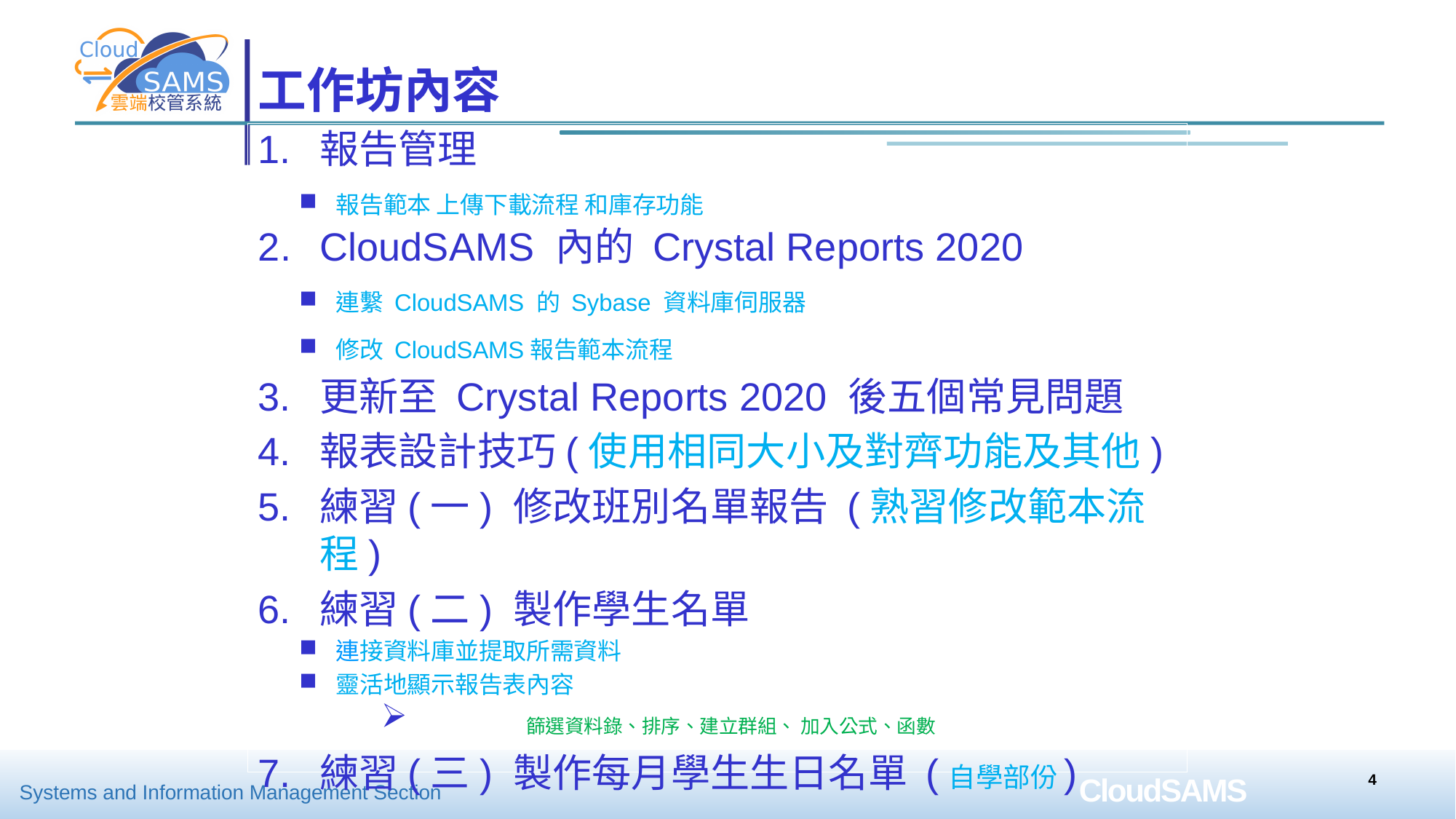

# 工作坊內容
報告管理
 報告範本 上傳下載流程 和庫存功能
CloudSAMS 內的 Crystal Reports 2020
 連繫 CloudSAMS 的 Sybase 資料庫伺服器
 修改 CloudSAMS報告範本流程
更新至 Crystal Reports 2020 後五個常見問題
報表設計技巧(使用相同大小及對齊功能及其他)
練習(一) 修改班別名單報告 (熟習修改範本流程)
練習(二) 製作學生名單
 連接資料庫並提取所需資料
 靈活地顯示報告表內容
	 篩選資料錄、排序、建立群組、 加入公式、函數
練習(三) 製作每月學生生日名單 (自學部份)

4